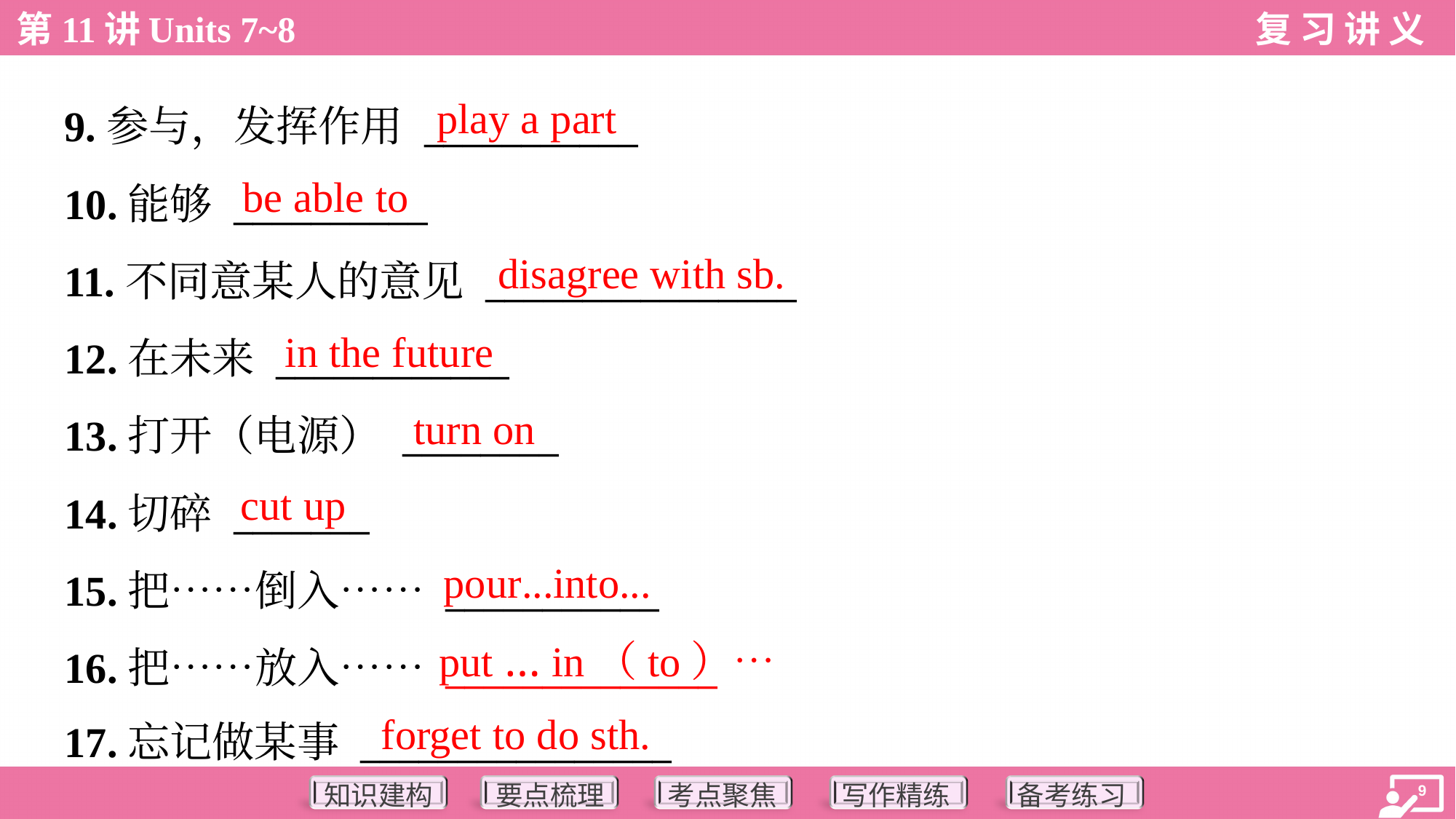

play a part
9.参与，发挥作用 ___________
10.能够 __________
11.不同意某人的意见 ________________
12.在未来 ____________
13.打开（电源） ________
14.切碎 _______
15.把……倒入…… ___________
16.把……放入…… ______________
17.忘记做某事 ________________
be able to
disagree with sb.
in the future
turn on
cut up
pour...into...
put … in（to）…
forget to do sth.